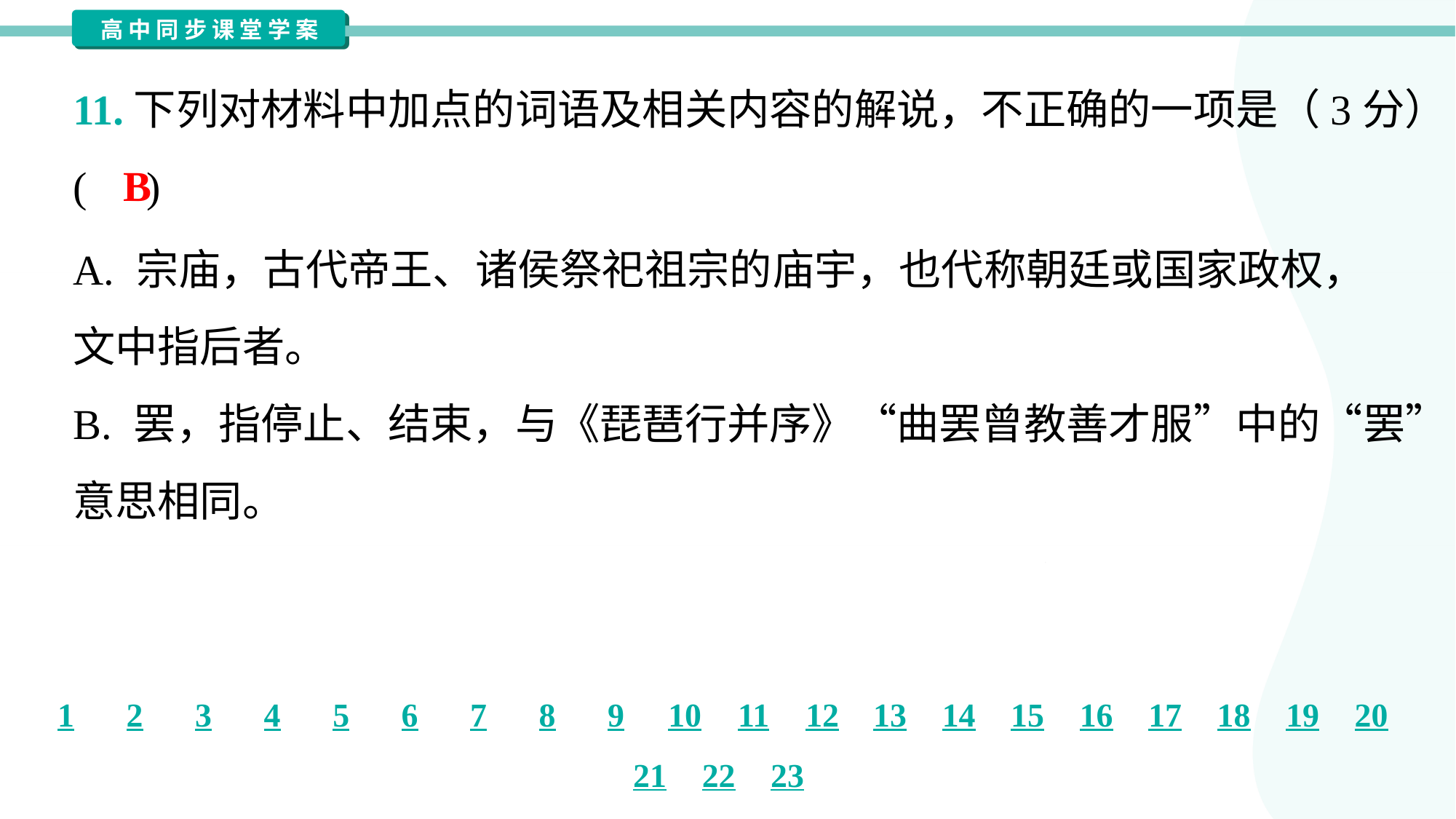

11.下列对材料中加点的词语及相关内容的解说，不正确的一项是（3分）
(     )
B
A. 宗庙，古代帝王、诸侯祭祀祖宗的庙宇，也代称朝廷或国家政权，
文中指后者。
B. 罢，指停止、结束，与《琵琶行并序》“曲罢曾教善才服”中的“罢”
意思相同。